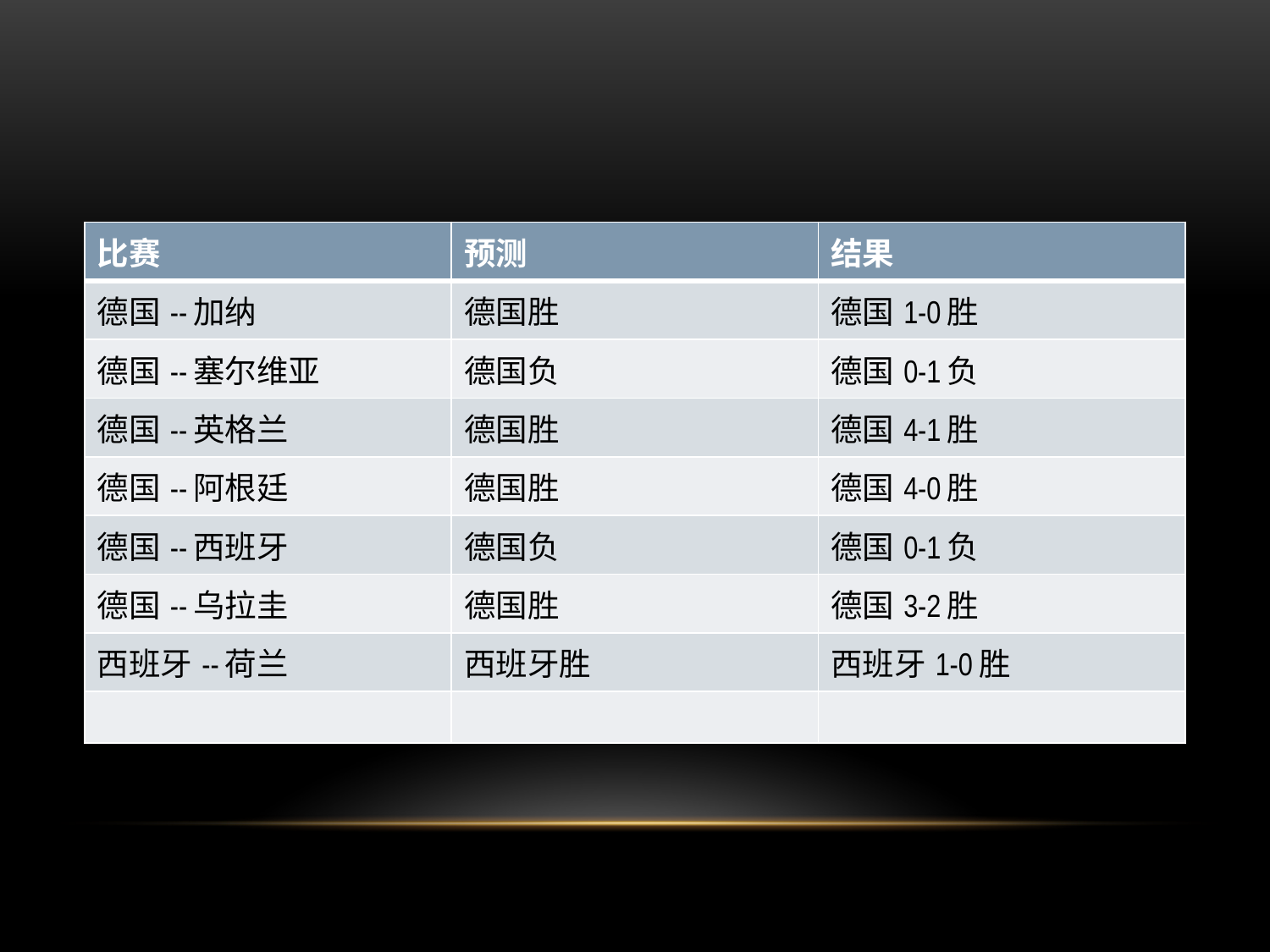

#
| 比赛 | 预测 | 结果 |
| --- | --- | --- |
| 德国--加纳 | 德国胜 | 德国1-0胜 |
| 德国--塞尔维亚 | 德国负 | 德国0-1负 |
| 德国--英格兰 | 德国胜 | 德国4-1胜 |
| 德国--阿根廷 | 德国胜 | 德国4-0胜 |
| 德国--西班牙 | 德国负 | 德国0-1负 |
| 德国--乌拉圭 | 德国胜 | 德国3-2胜 |
| 西班牙--荷兰 | 西班牙胜 | 西班牙1-0胜 |
|  |  |  |